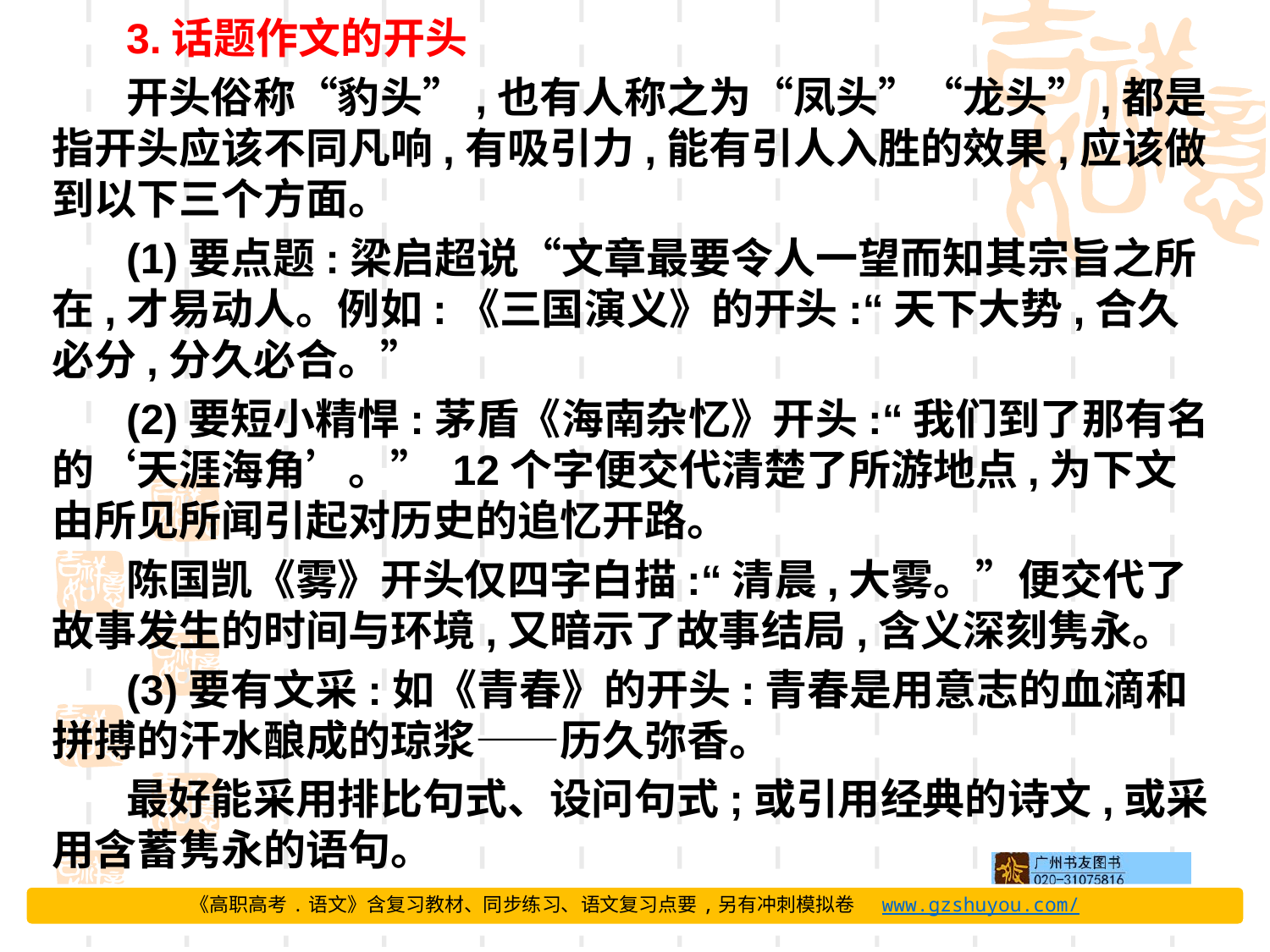

3.话题作文的开头
开头俗称“豹头”,也有人称之为“凤头”“龙头”,都是指开头应该不同凡响,有吸引力,能有引人入胜的效果,应该做到以下三个方面。
(1)要点题:梁启超说“文章最要令人一望而知其宗旨之所在,才易动人。例如:《三国演义》的开头:“天下大势,合久必分,分久必合。”
(2)要短小精悍:茅盾《海南杂忆》开头:“我们到了那有名的‘天涯海角’。” 12个字便交代清楚了所游地点,为下文由所见所闻引起对历史的追忆开路。
陈国凯《雾》开头仅四字白描:“清晨,大雾。”便交代了故事发生的时间与环境,又暗示了故事结局,含义深刻隽永。
(3)要有文采:如《青春》的开头:青春是用意志的血滴和拼搏的汗水酿成的琼浆——历久弥香。
最好能采用排比句式、设问句式;或引用经典的诗文,或采用含蓄隽永的语句。